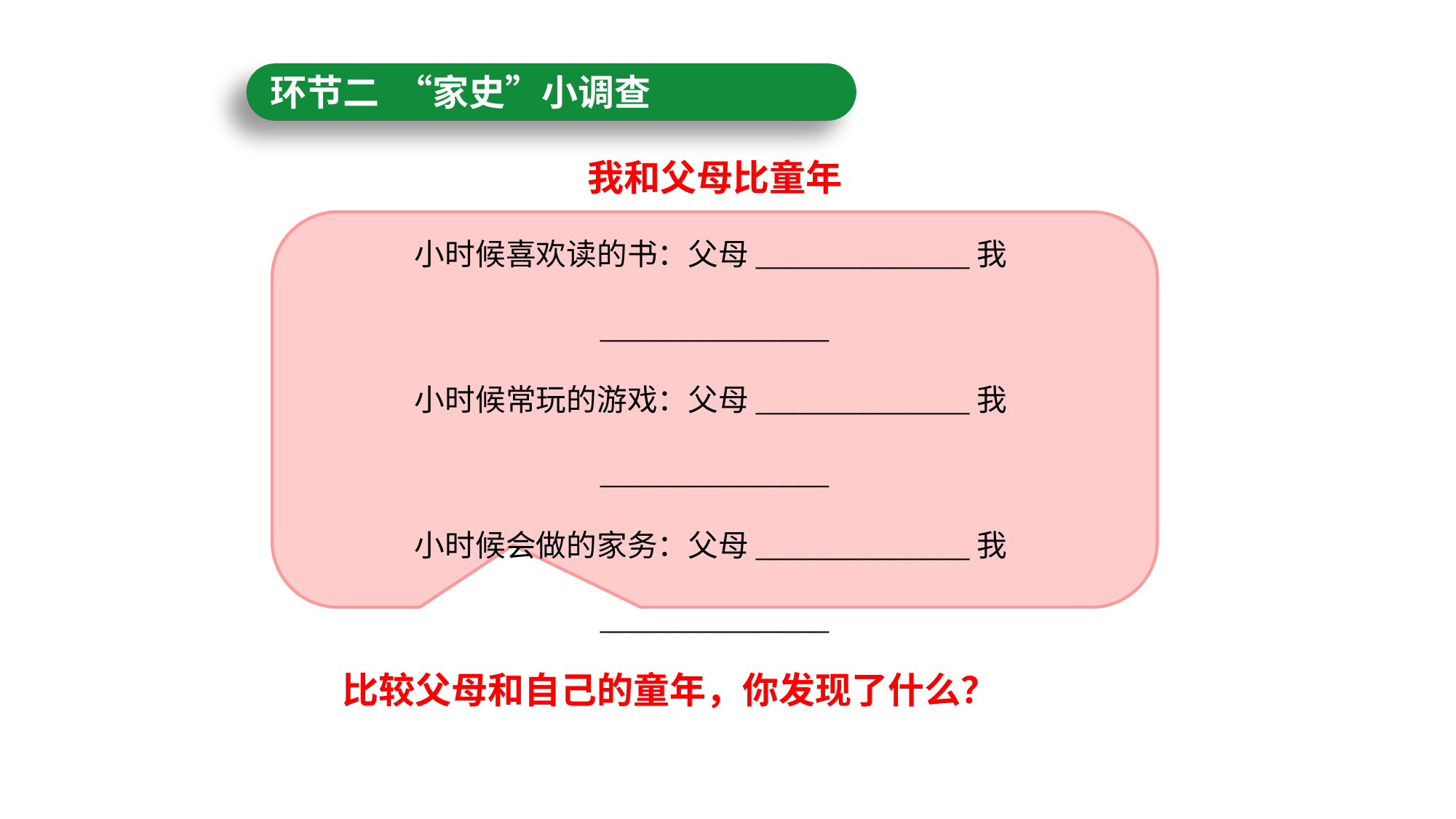

环节二  “家史”小调查

我和父母比童年
小时候喜欢读的书：父母______________我_______________
小时候常玩的游戏：父母______________我_______________
小时候会做的家务：父母______________我_______________

 比较父母和自己的童年，你发现了什么？